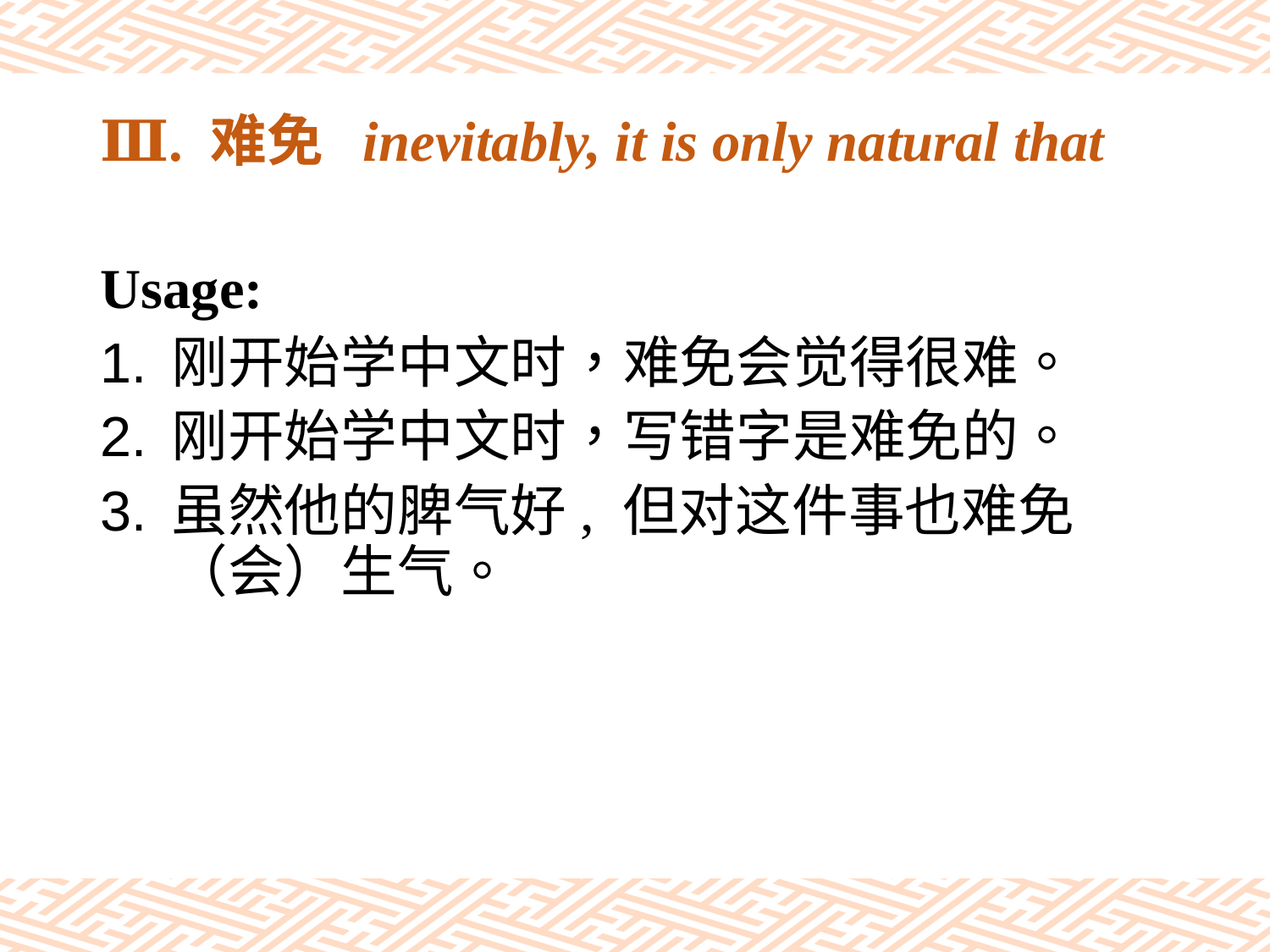

# Ⅲ. 难免  inevitably, it is only natural that
Usage:
刚开始学中文时，难免会觉得很难。
刚开始学中文时，写错字是难免的。
虽然他的脾气好, 但对这件事也难免（会）生气。